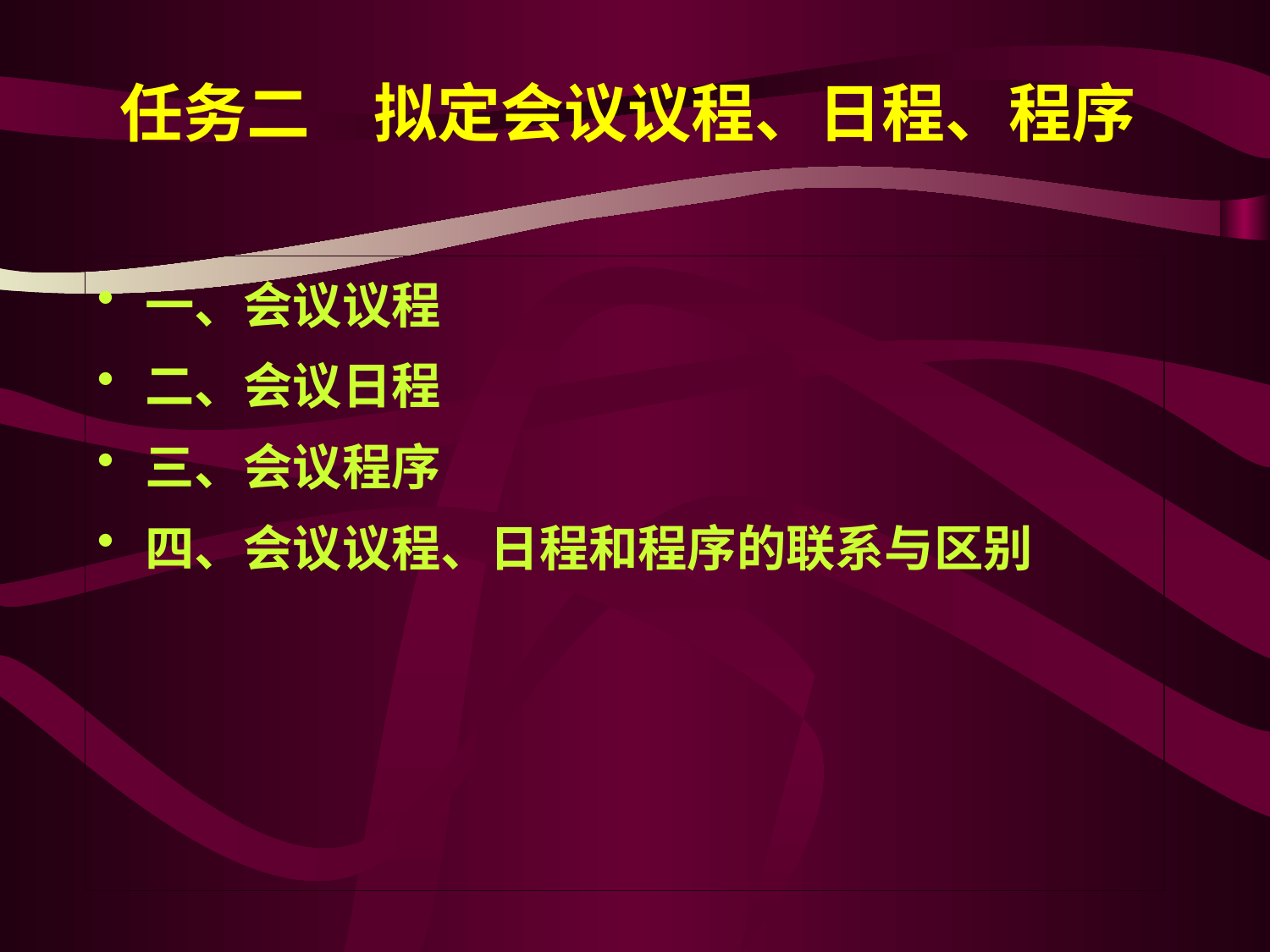

# 任务二　拟定会议议程、日程、程序
一、会议议程
二、会议日程
三、会议程序
四、会议议程、日程和程序的联系与区别